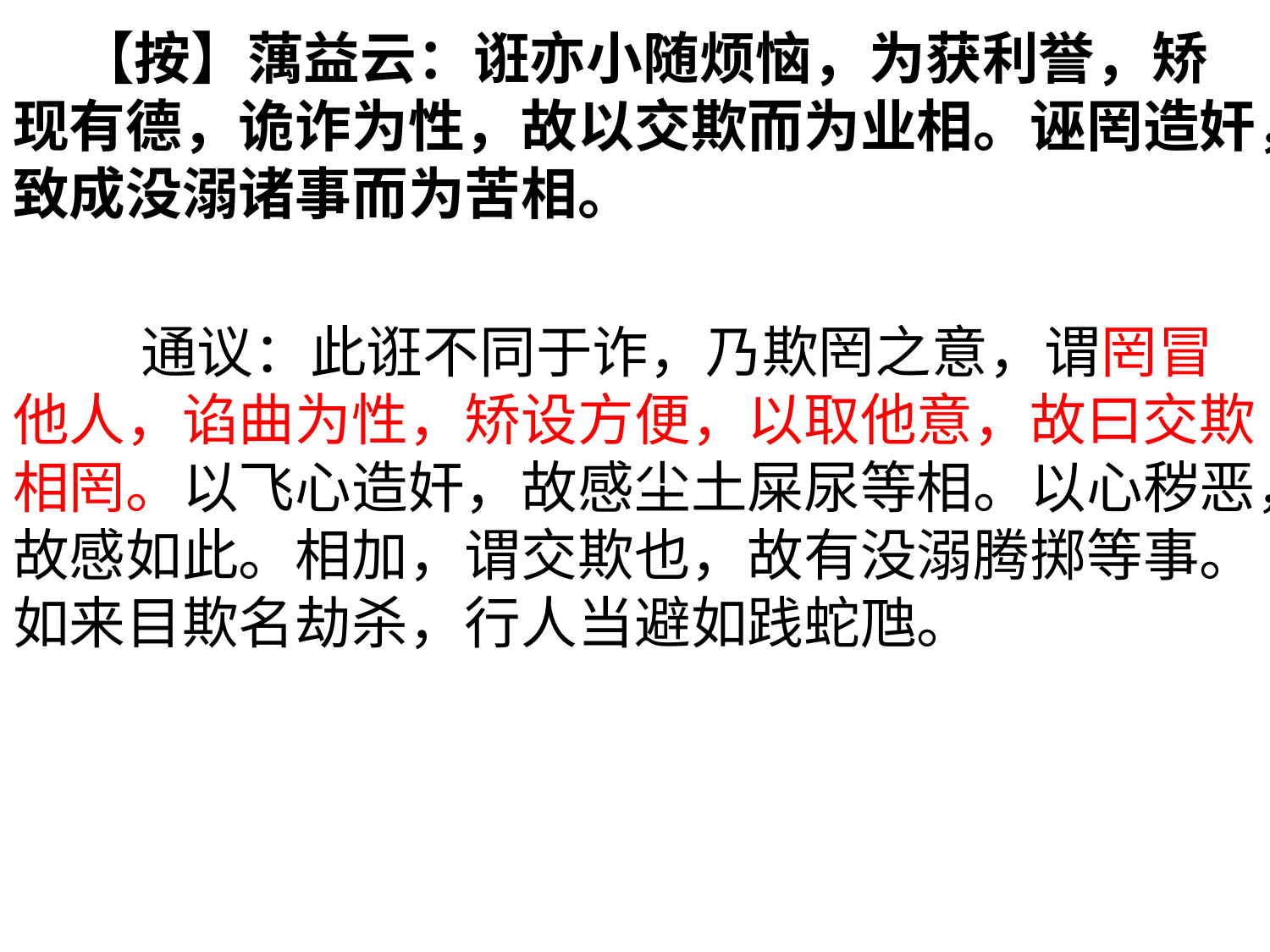

【按】蕅益云：诳亦小随烦恼，为获利誉，矫现有德，诡诈为性，故以交欺而为业相。诬罔造奸，致成没溺诸事而为苦相。

         通议：此诳不同于诈，乃欺罔之意，谓罔冒他人，谄曲为性，矫设方便，以取他意，故曰交欺相罔。以飞心造奸，故感尘土屎尿等相。以心秽恶，故感如此。相加，谓交欺也，故有没溺腾掷等事。如来目欺名劫杀，行人当避如践蛇虺。